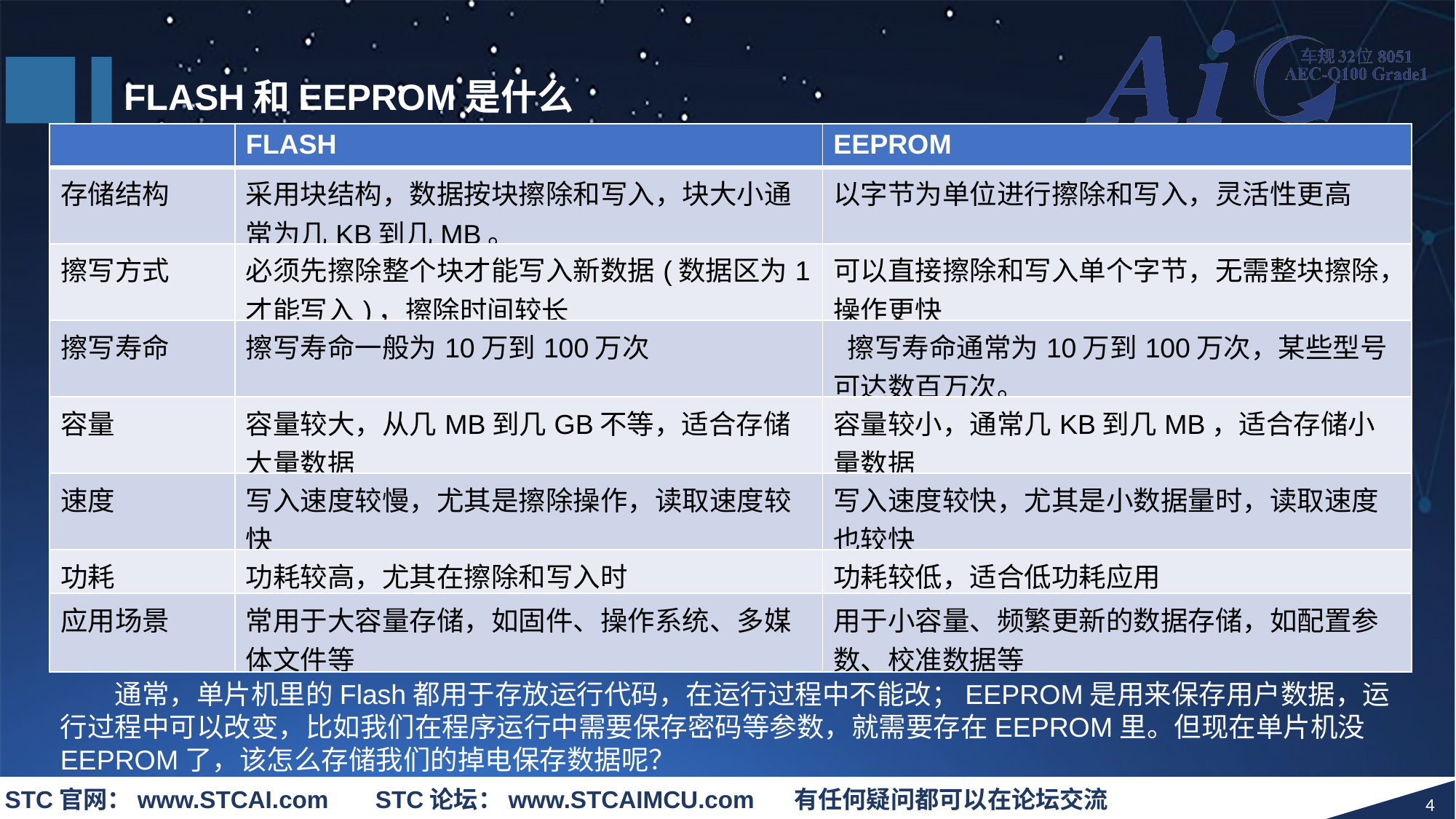

FLASH和EEPROM是什么
|  | FLASH | EEPROM |
| --- | --- | --- |
| 存储结构 | 采用块结构，数据按块擦除和写入，块大小通常为几KB到几MB。 | 以字节为单位进行擦除和写入，灵活性更高 |
| 擦写方式 | 必须先擦除整个块才能写入新数据(数据区为1才能写入)，擦除时间较长 | 可以直接擦除和写入单个字节，无需整块擦除，操作更快 |
| 擦写寿命 | 擦写寿命一般为10万到100万次 | 擦写寿命通常为10万到100万次，某些型号可达数百万次。 |
| 容量 | 容量较大，从几MB到几GB不等，适合存储大量数据 | 容量较小，通常几KB到几MB，适合存储小量数据 |
| 速度 | 写入速度较慢，尤其是擦除操作，读取速度较快 | 写入速度较快，尤其是小数据量时，读取速度也较快 |
| 功耗 | 功耗较高，尤其在擦除和写入时 | 功耗较低，适合低功耗应用 |
| 应用场景 | 常用于大容量存储，如固件、操作系统、多媒体文件等 | 用于小容量、频繁更新的数据存储，如配置参数、校准数据等 |
通常，单片机里的Flash都用于存放运行代码，在运行过程中不能改；EEPROM是用来保存用户数据，运行过程中可以改变，比如我们在程序运行中需要保存密码等参数，就需要存在EEPROM里。但现在单片机没EEPROM了，该怎么存储我们的掉电保存数据呢？